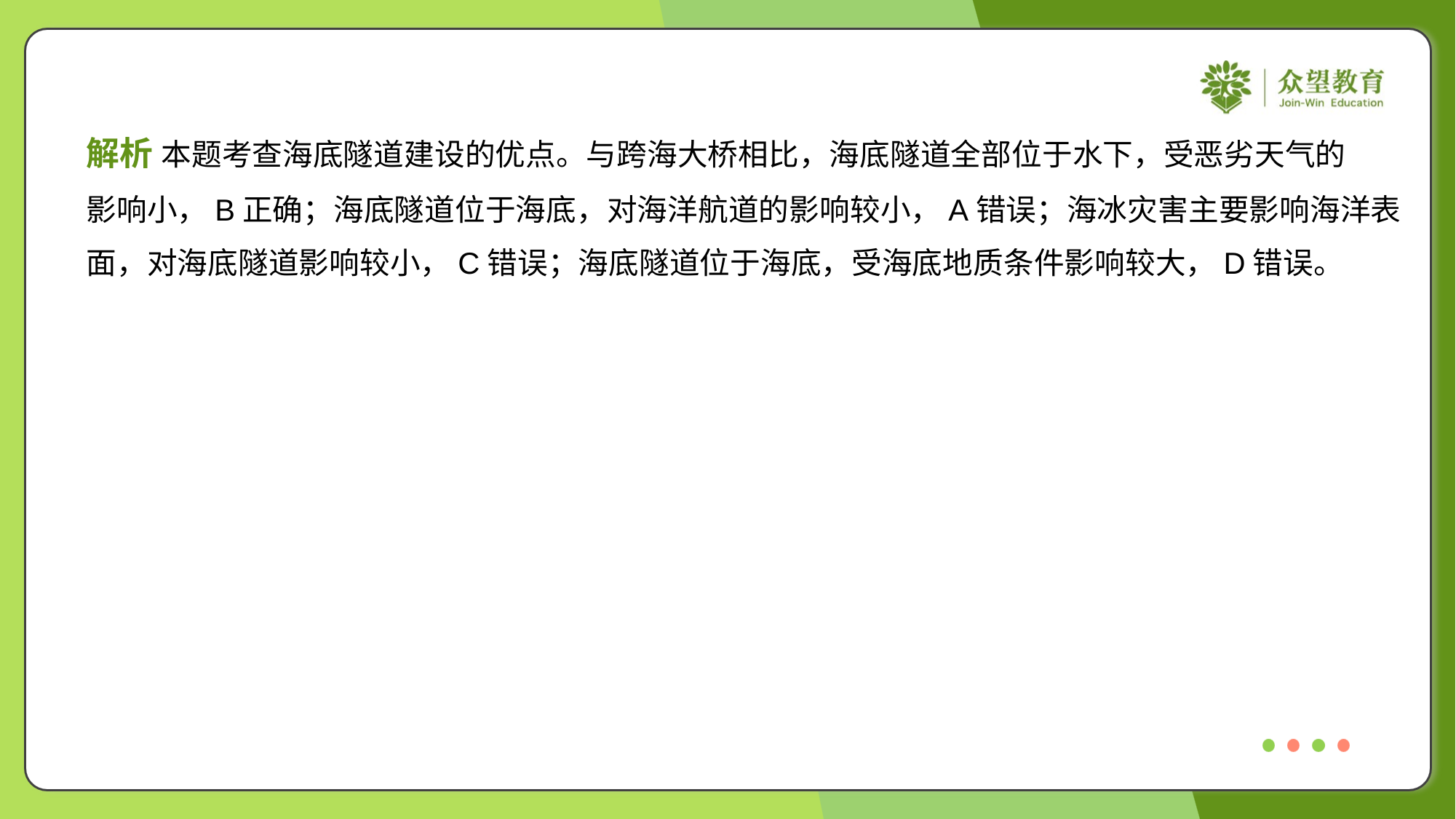

解析 本题考查海底隧道建设的优点。与跨海大桥相比，海底隧道全部位于水下，受恶劣天气的
影响小，B正确；海底隧道位于海底，对海洋航道的影响较小，A错误；海冰灾害主要影响海洋表
面，对海底隧道影响较小，C错误；海底隧道位于海底，受海底地质条件影响较大，D错误。